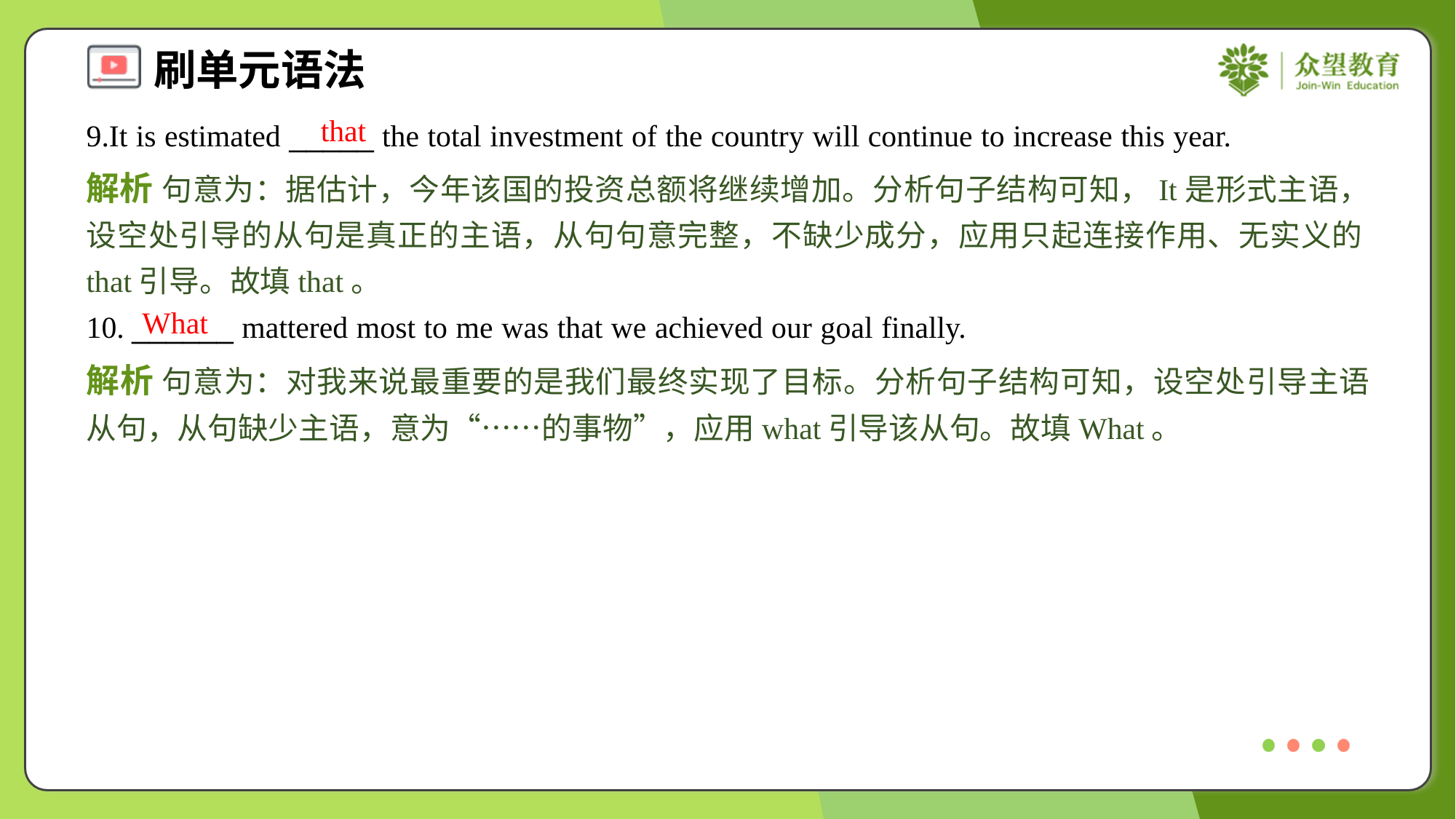

that
9.It is estimated _____ the total investment of the country will continue to increase this year.
解析 句意为：据估计，今年该国的投资总额将继续增加。分析句子结构可知，It是形式主语，设空处引导的从句是真正的主语，从句句意完整，不缺少成分，应用只起连接作用、无实义的that引导。故填that。
What
10. ______ mattered most to me was that we achieved our goal finally.
解析 句意为：对我来说最重要的是我们最终实现了目标。分析句子结构可知，设空处引导主语从句，从句缺少主语，意为“……的事物”，应用what引导该从句。故填What。